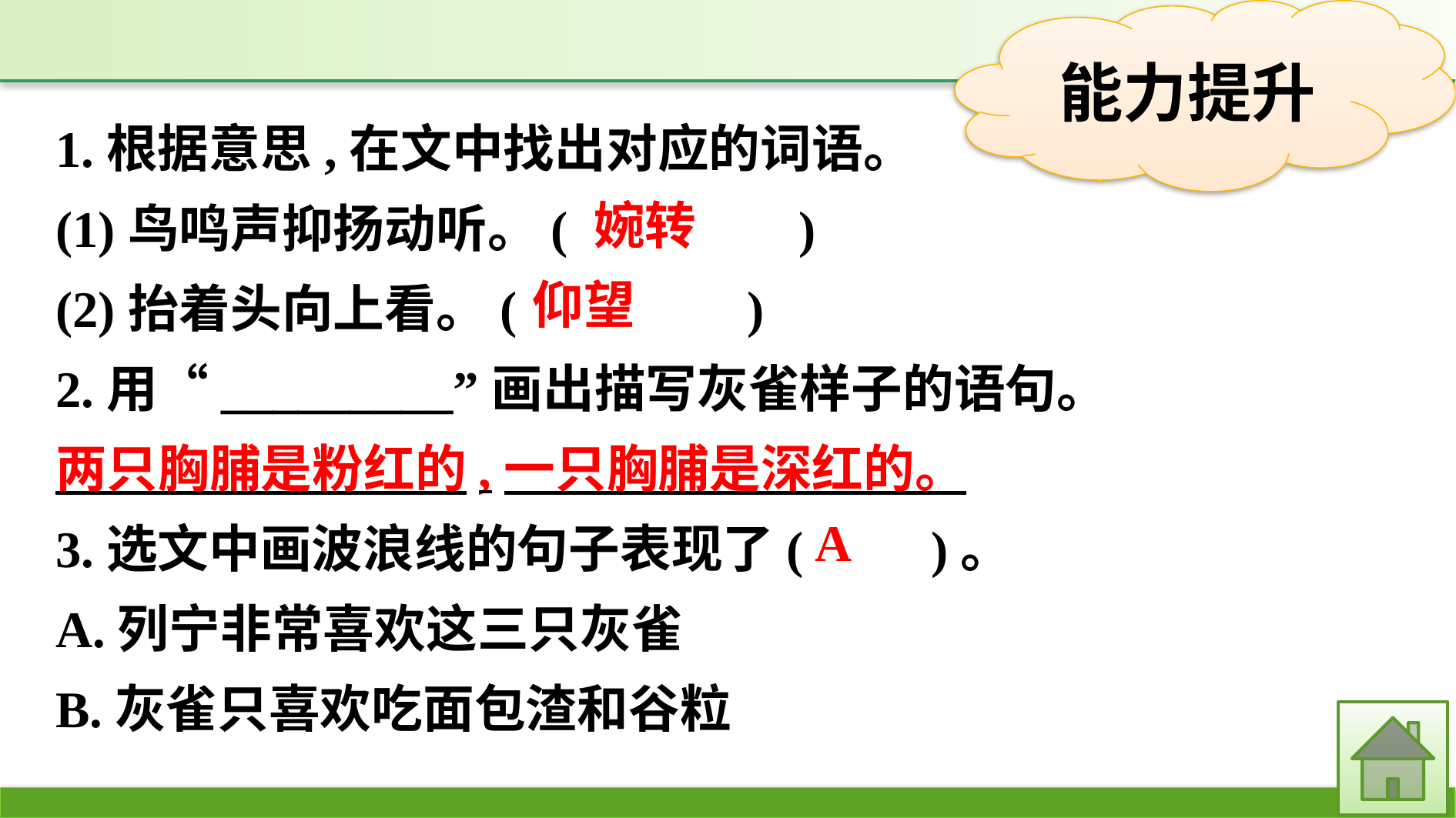

1.根据意思,在文中找出对应的词语。
(1)鸟鸣声抑扬动听。(　　　　)
(2)抬着头向上看。(　　　　)
2.用“_________”画出描写灰雀样子的语句。
两只胸脯是粉红的,一只胸脯是深红的。
3.选文中画波浪线的句子表现了(　　)。
A.列宁非常喜欢这三只灰雀
B.灰雀只喜欢吃面包渣和谷粒
婉转
仰望
A